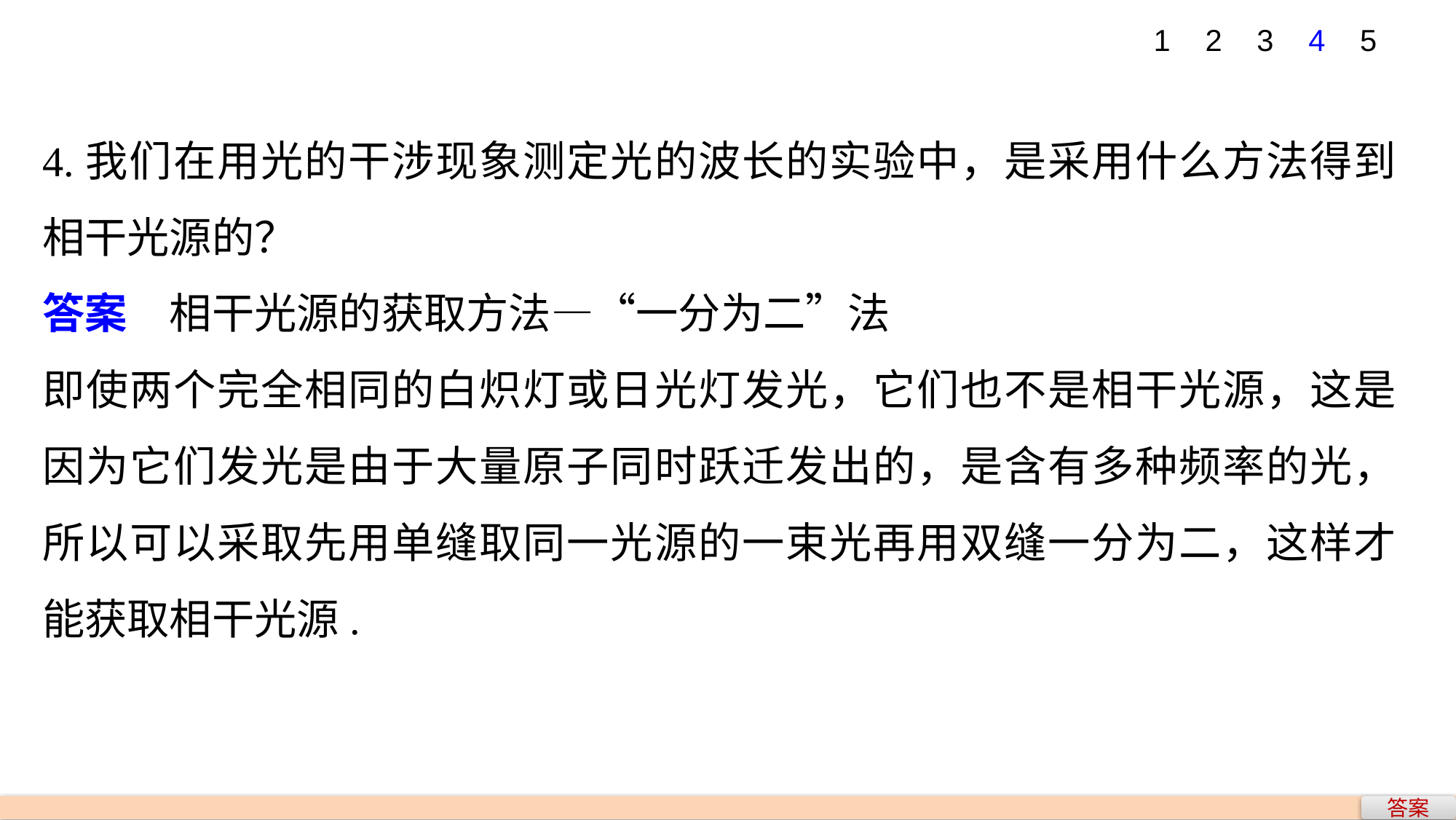

1
2
3
4
5
4.我们在用光的干涉现象测定光的波长的实验中，是采用什么方法得到相干光源的？
答案　相干光源的获取方法—“一分为二”法
即使两个完全相同的白炽灯或日光灯发光，它们也不是相干光源，这是因为它们发光是由于大量原子同时跃迁发出的，是含有多种频率的光，所以可以采取先用单缝取同一光源的一束光再用双缝一分为二，这样才能获取相干光源.

答案